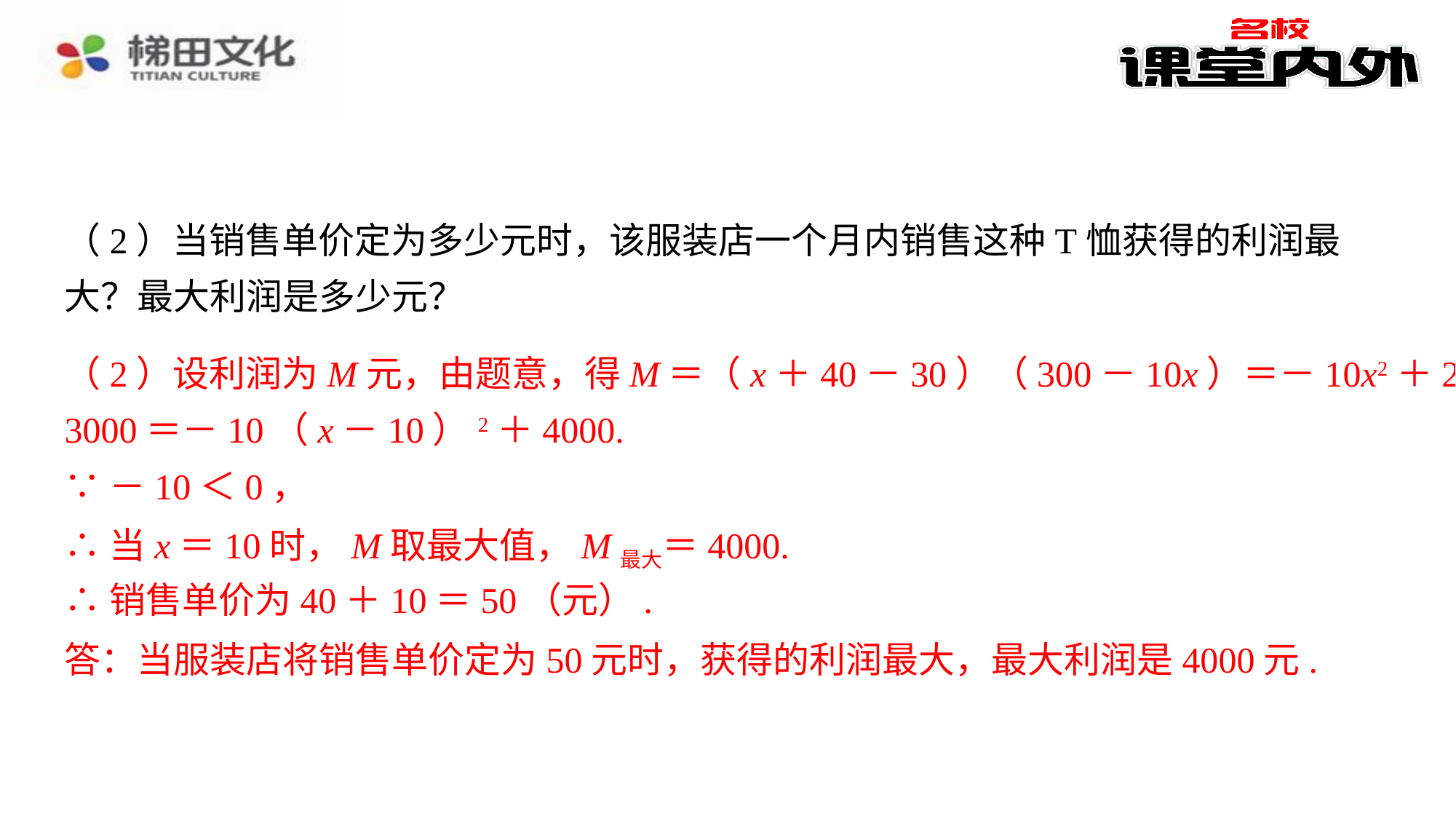

（2）当销售单价定为多少元时，该服装店一个月内销售这种T恤获得的利润最大？最大利润是多少元？

（2）设利润为M元，由题意，得M＝（x＋40－30）（300－10x）＝－10x2＋200x＋
（2）设利润为M元，由题意，得M＝（x＋40－30）（300－10x）＝－10x2＋200x＋3000＝－10（x－10）2＋4000.⁠
∵－10＜0，⁠
∴当x＝10时，M取最大值，M最大＝4000.⁠
∴销售单价为40＋10＝50（元）.⁠
3000＝－10（x－10）2＋4000.
∵－10＜0，
∴当x＝10时，M取最大值，M最大＝4000.
∴销售单价为40＋10＝50（元）.
答：当服装店将销售单价定为50元时，获得的利润最大，最大利润是4000元.
答：当服装店将销售单价定为50元时，获得的利润最大，最大利润是4000元.⁠